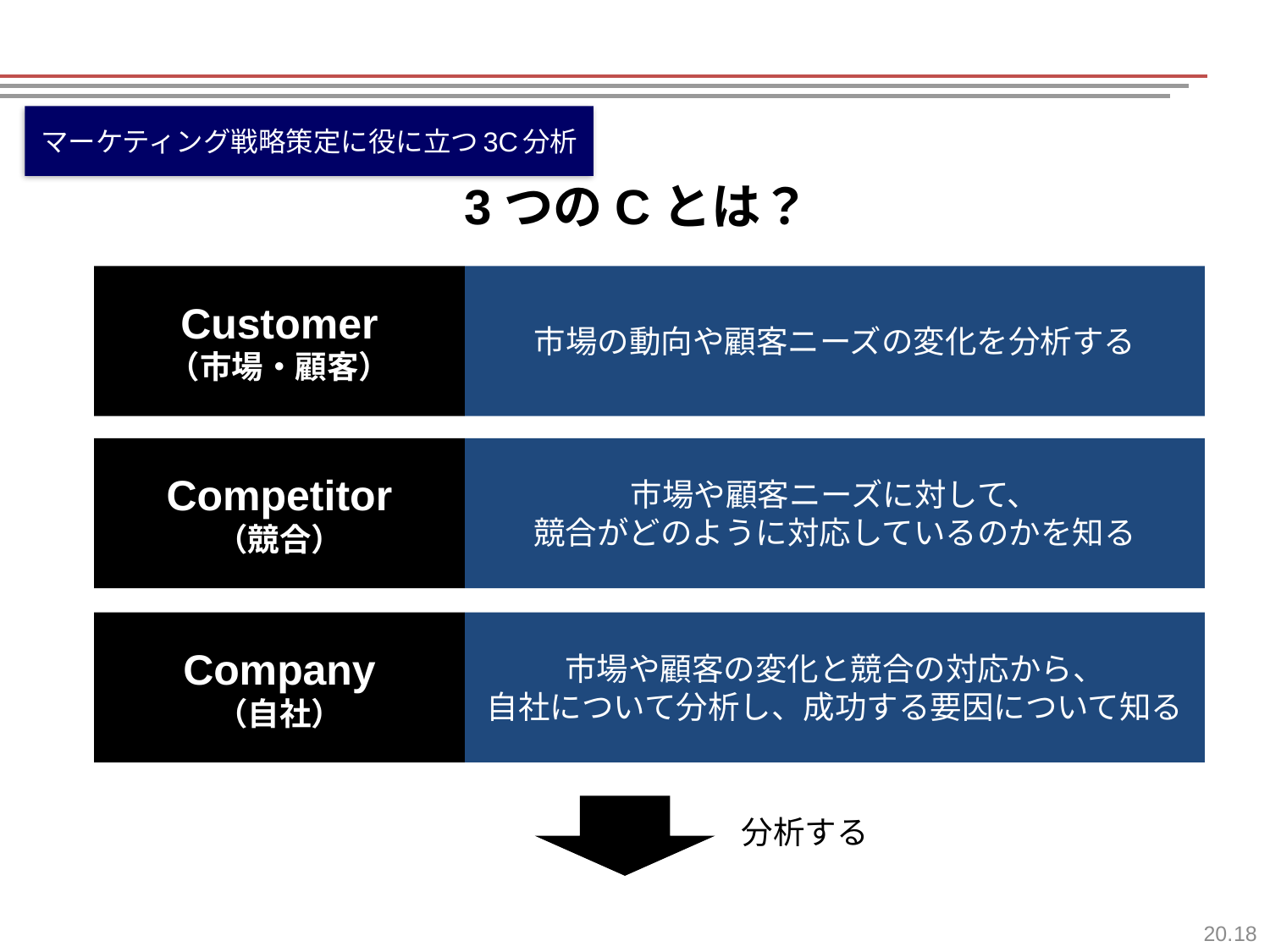

マーケティング戦略策定に役に立つ3C分析
3つのCとは？
Customer
（市場・顧客）
市場の動向や顧客ニーズの変化を分析する
Competitor
（競合）
市場や顧客ニーズに対して、
競合がどのように対応しているのかを知る
Company
（自社）
市場や顧客の変化と競合の対応から、
自社について分析し、成功する要因について知る

分析する
18